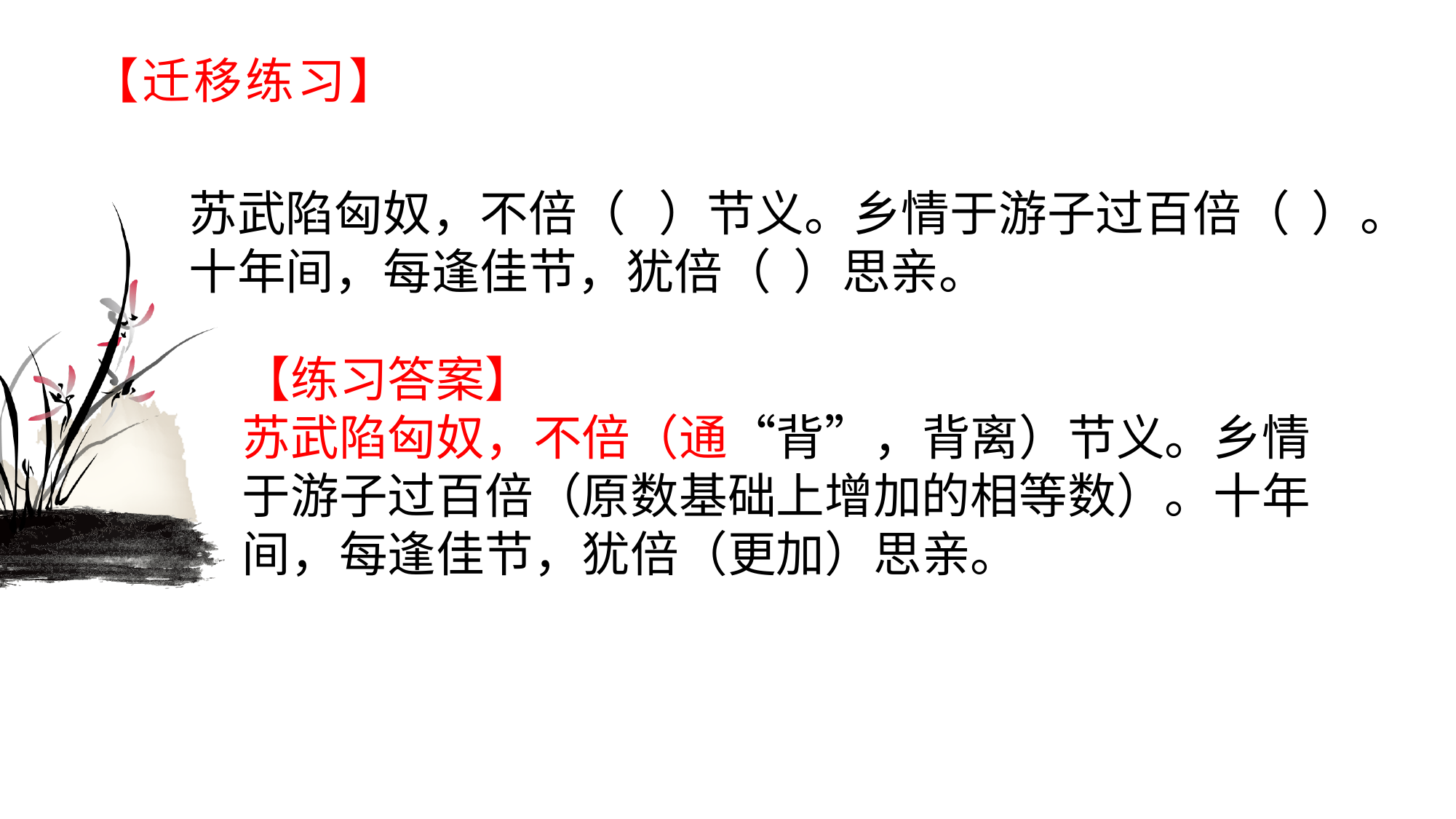

# 【迁移练习】
苏武陷匈奴，不倍（   ）节义。乡情于游子过百倍（  ）。十年间，每逢佳节，犹倍（  ）思亲。
【练习答案】苏武陷匈奴，不倍（通“背”，背离）节义。乡情于游子过百倍（原数基础上增加的相等数）。十年间，每逢佳节，犹倍（更加）思亲。